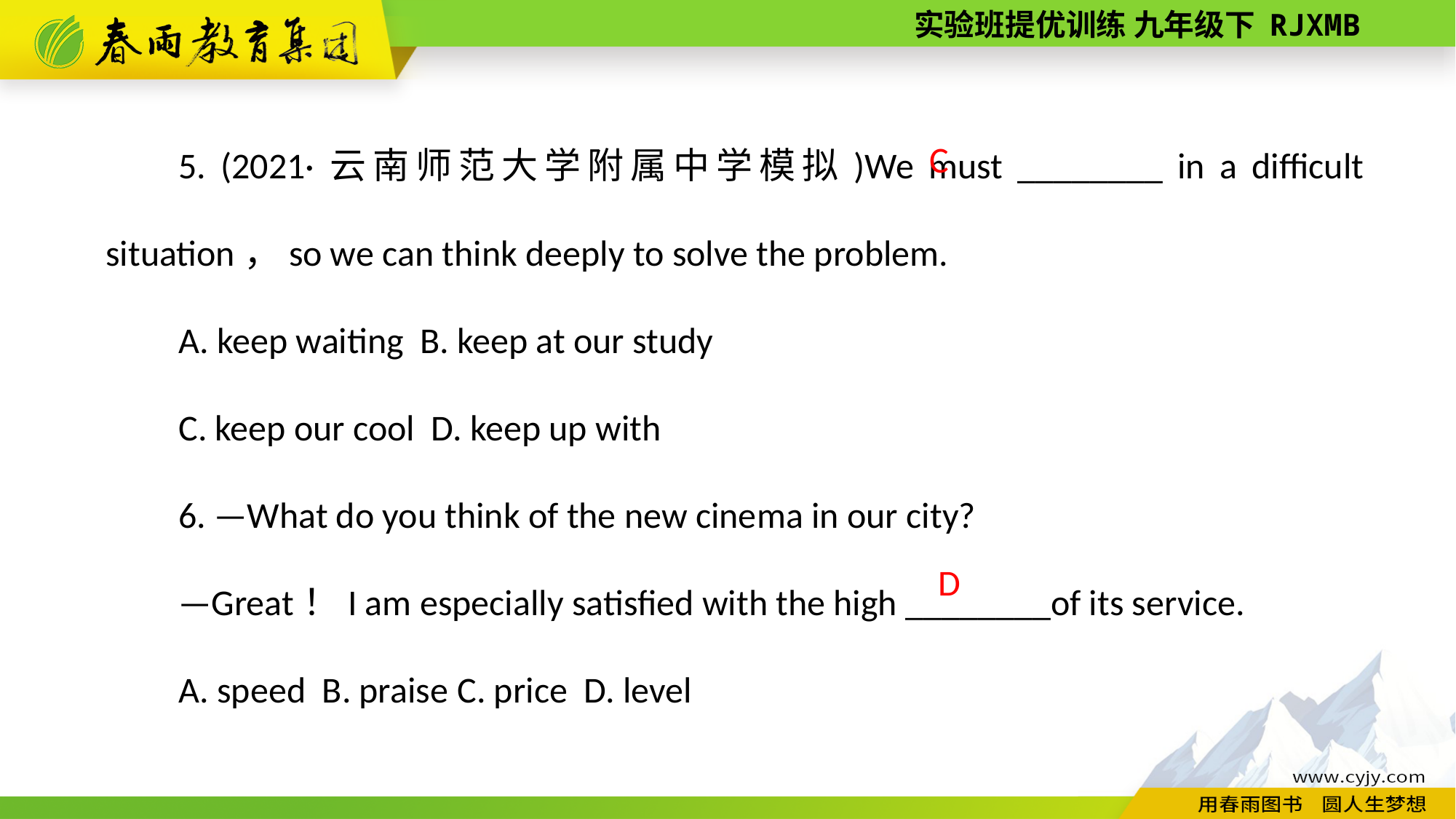

5. (2021·云南师范大学附属中学模拟)We must ________ in a difficult situation，so we can think deeply to solve the problem.
A. keep waiting  B. keep at our study
C. keep our cool  D. keep up with
6. —What do you think of the new cinema in our city?
—Great！I am especially satisfied with the high ________of its service.
A. speed  B. praise  C. price  D. level
C
 D